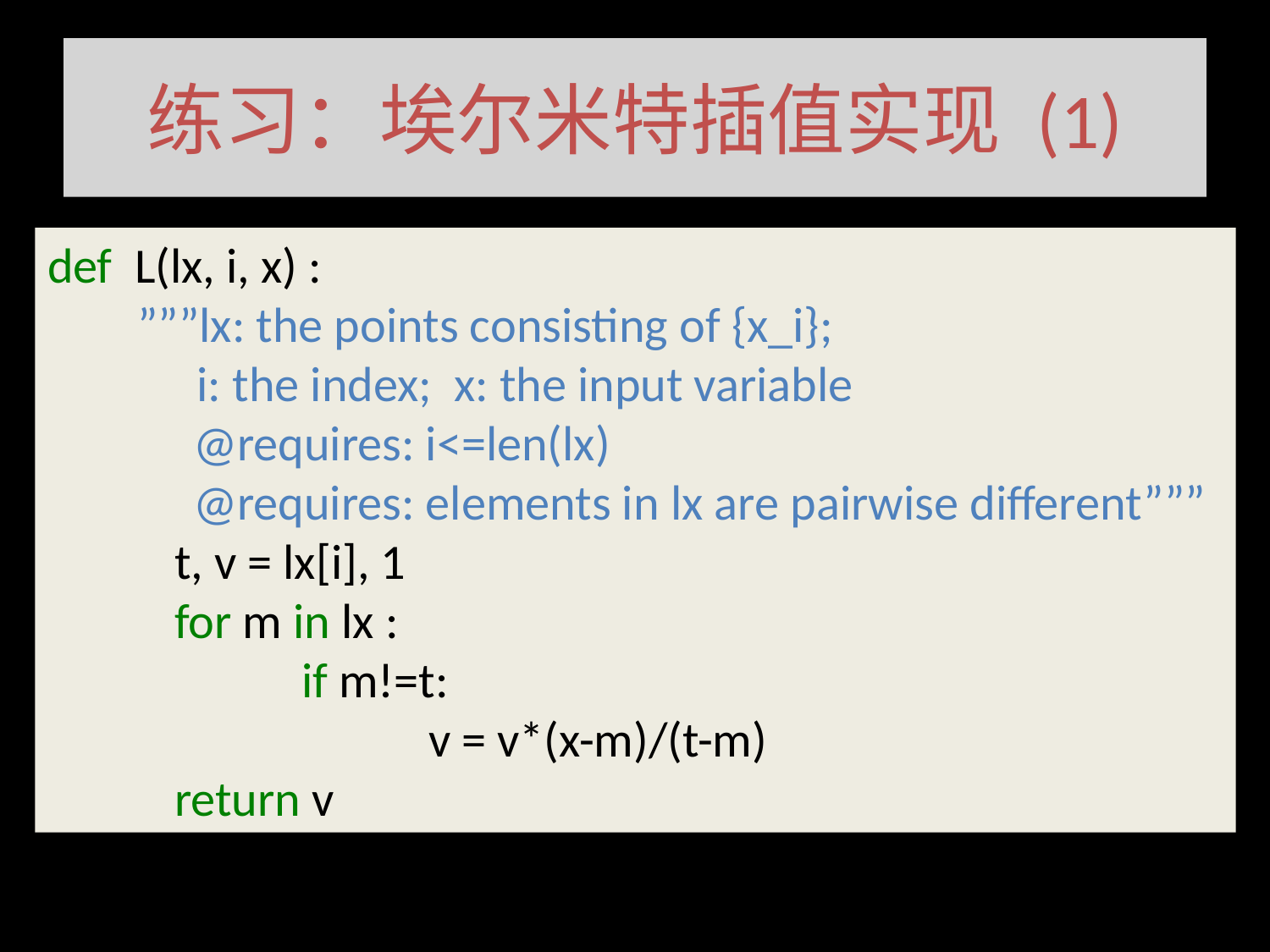

# 练习：埃尔米特插值实现 (1)
def  L(lx, i, x) :
        ”””lx: the points consisting of {x_i};
	  i: the index;  x: the input variable
             @requires: i<=len(lx)
             @requires: elements in lx are pairwise different”””
	t, v = lx[i], 1
	for m in lx :
		if m!=t:
			v = v*(x-m)/(t-m)
	return v